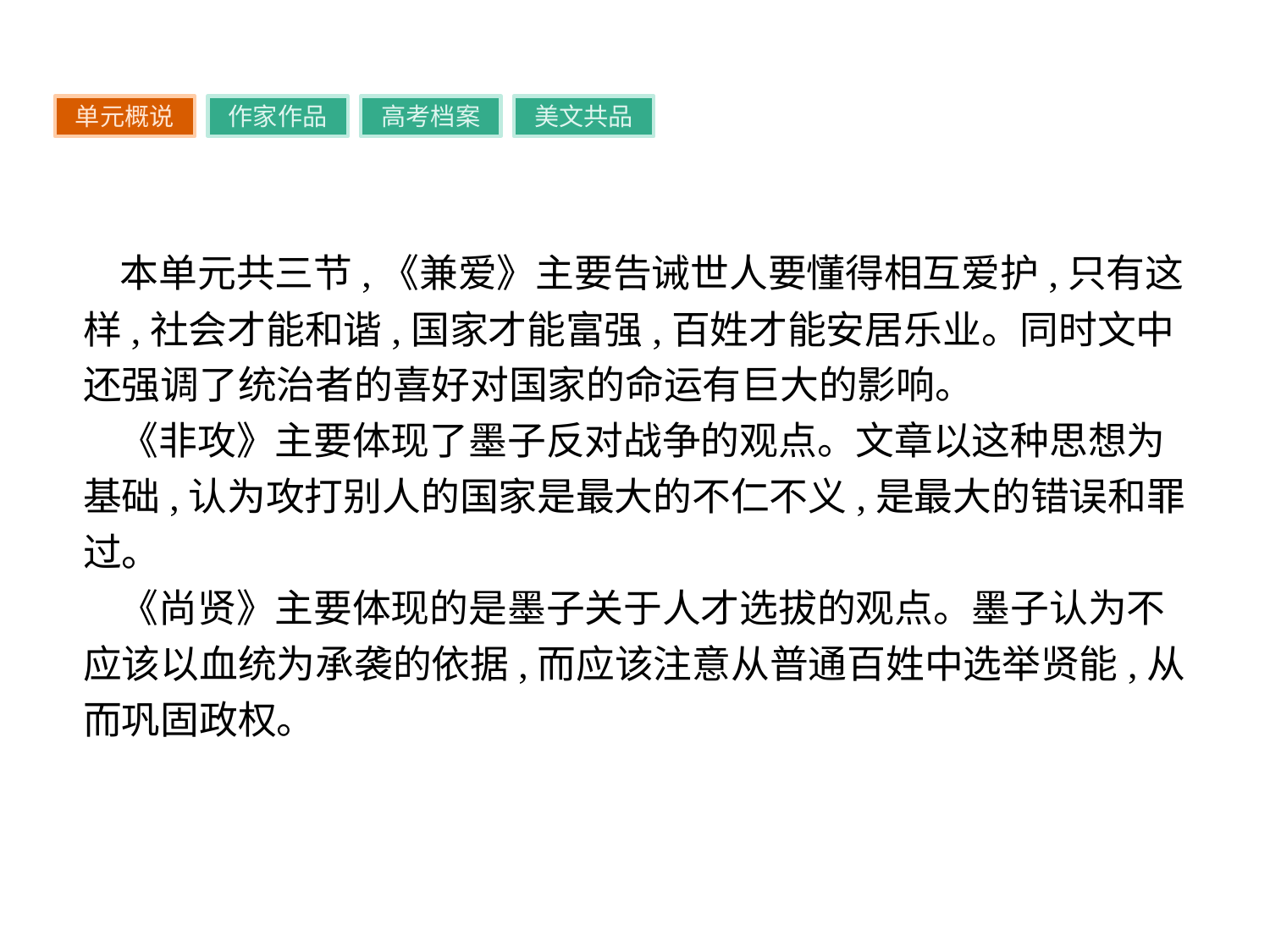

单元概说
作家作品
高考档案
美文共品
本单元共三节,《兼爱》主要告诫世人要懂得相互爱护,只有这样,社会才能和谐,国家才能富强,百姓才能安居乐业。同时文中还强调了统治者的喜好对国家的命运有巨大的影响。
《非攻》主要体现了墨子反对战争的观点。文章以这种思想为基础,认为攻打别人的国家是最大的不仁不义,是最大的错误和罪过。
《尚贤》主要体现的是墨子关于人才选拔的观点。墨子认为不应该以血统为承袭的依据,而应该注意从普通百姓中选举贤能,从而巩固政权。